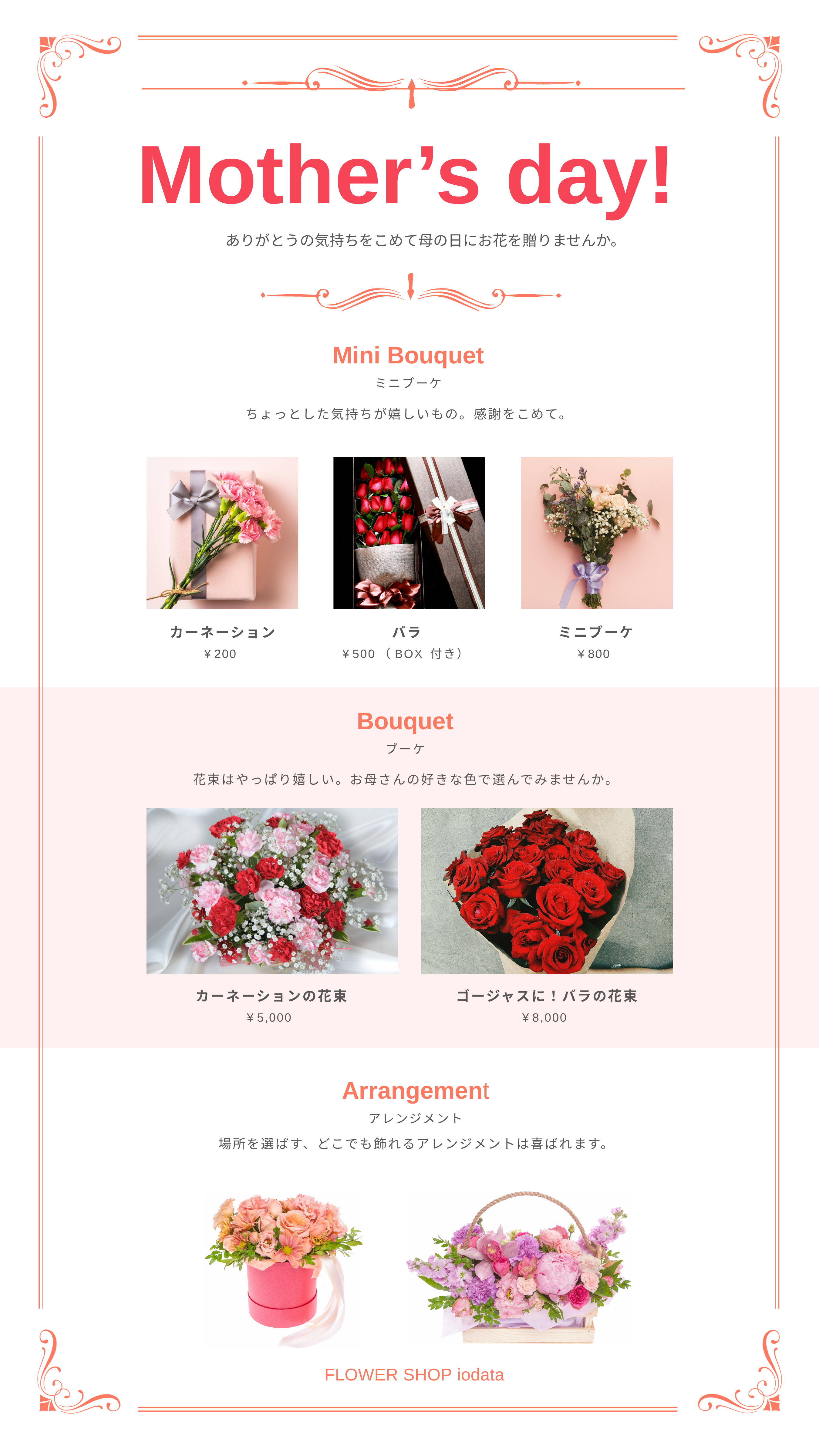

# Mother’s day!
ありがとうの気持ちをこめて母の日にお花を贈りませんか。

Mini Bouquet
ミニブーケ
ちょっとした気持ちが嬉しいもの。感謝をこめて。

ミニブーケ
¥ 800
カーネーション
¥ 200
バラ
¥ 500（BOX 付き）

Bouquet
ブーケ
花束はやっぱり嬉しい。お母さんの好きな色で選んでみませんか。

カーネーションの花束
¥ 5,000
ゴージャスに！バラの花束
¥ 8,000
Arrangement
アレンジメント

場所を選ばす、どこでも飾れるアレンジメントは喜ばれます。

FLOWER SHOP iodata